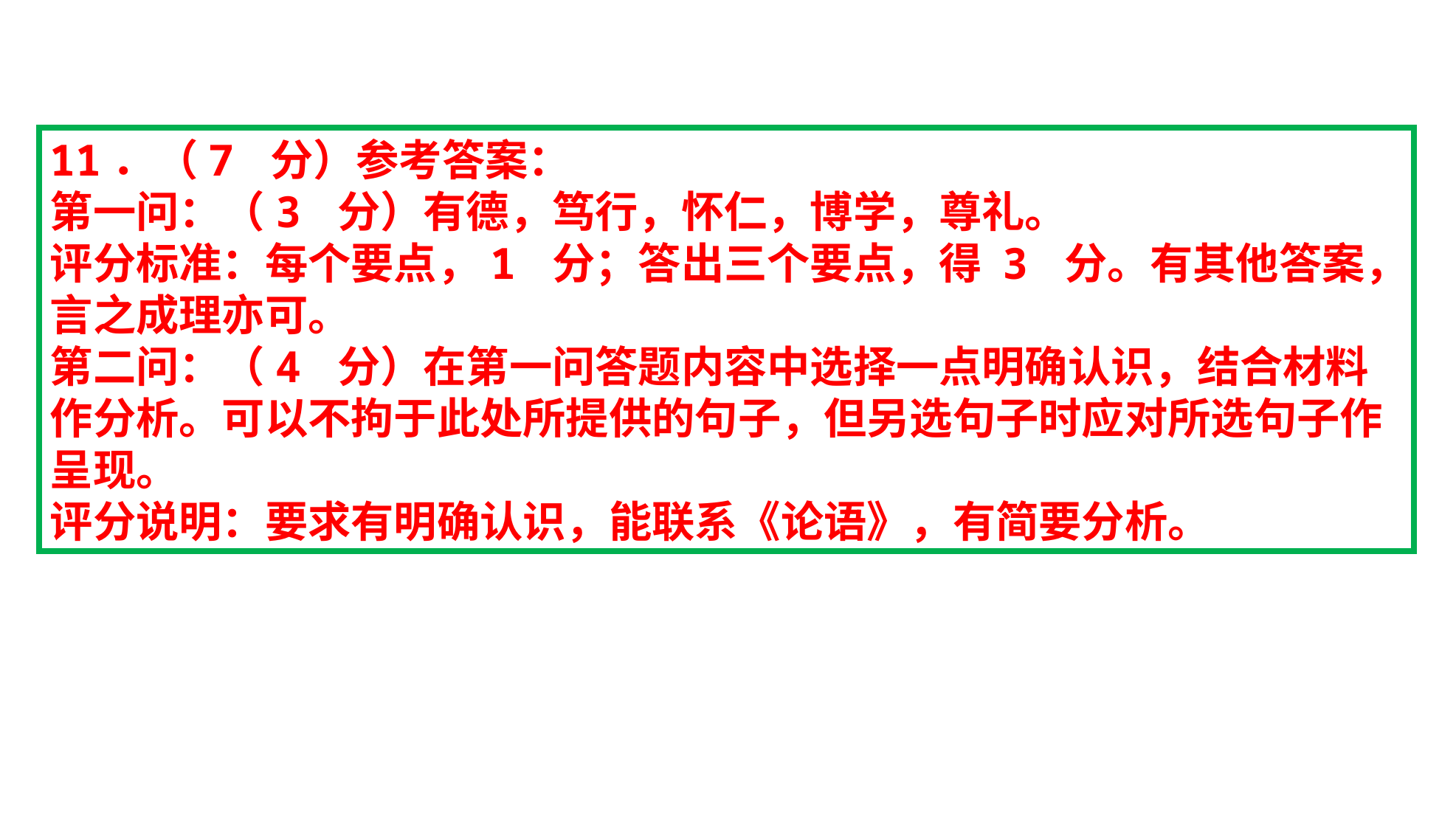

11．（7 分）参考答案：
第一问：（3 分）有德，笃行，怀仁，博学，尊礼。
评分标准：每个要点，1 分；答出三个要点，得 3 分。有其他答案，言之成理亦可。
第二问：（4 分）在第一问答题内容中选择一点明确认识，结合材料作分析。可以不拘于此处所提供的句子，但另选句子时应对所选句子作呈现。
评分说明：要求有明确认识，能联系《论语》，有简要分析。